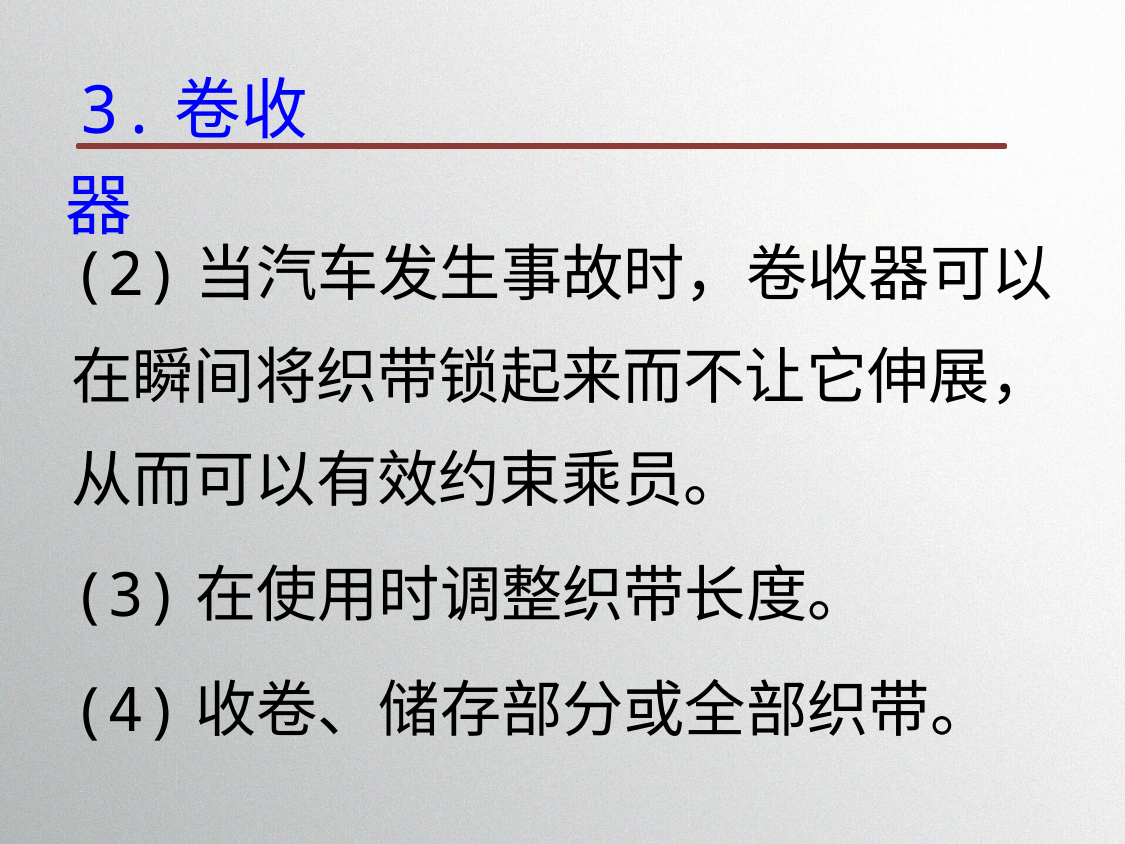

3.卷收器

(2)当汽车发生事故时，卷收器可以在瞬间将织带锁起来而不让它伸展，从而可以有效约束乘员。
(3)在使用时调整织带长度。
(4)收卷、储存部分或全部织带。